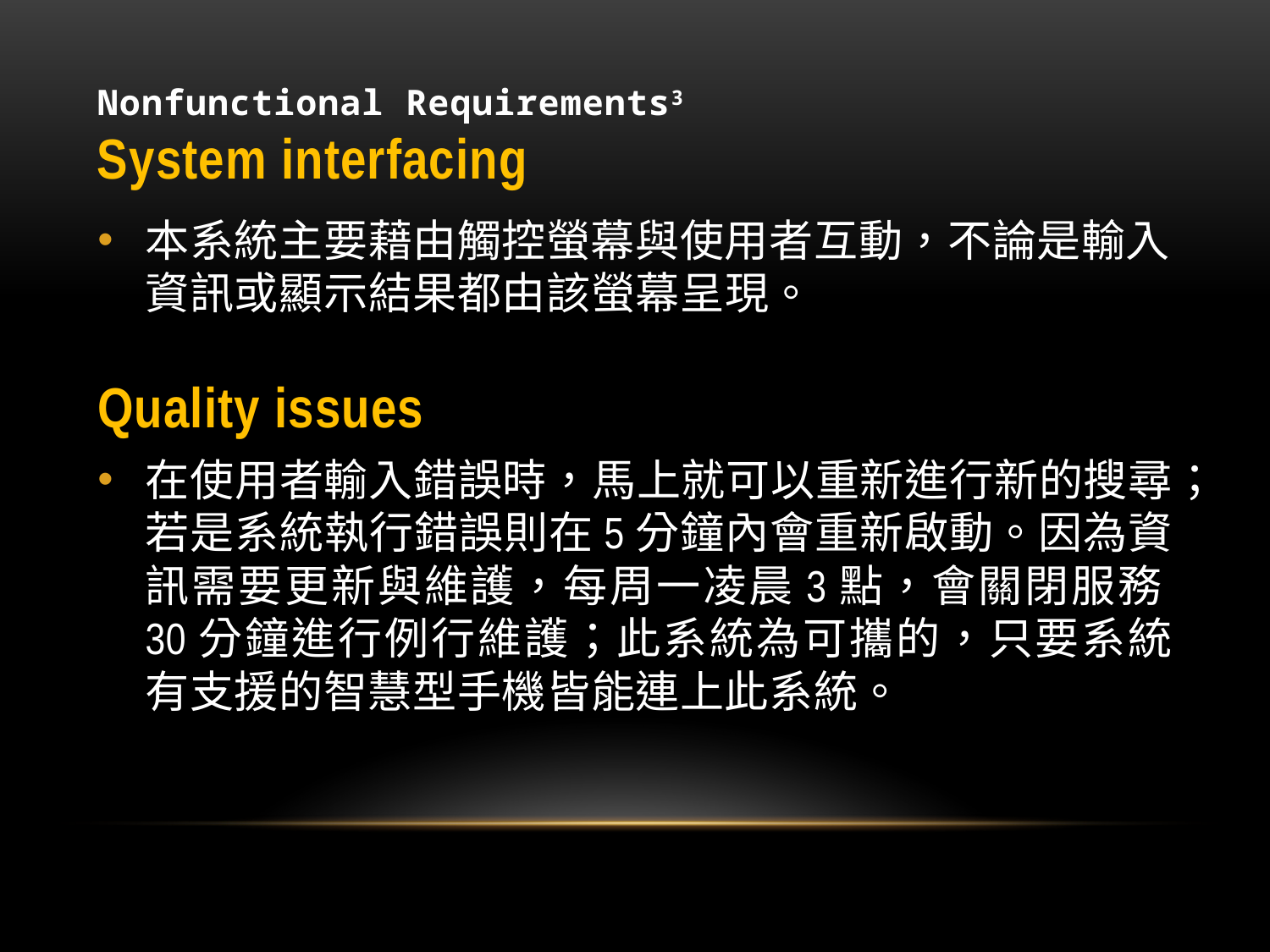

# Nonfunctional Requirements3 System interfacing
本系統主要藉由觸控螢幕與使用者互動，不論是輸入資訊或顯示結果都由該螢幕呈現。
Quality issues
在使用者輸入錯誤時，馬上就可以重新進行新的搜尋；若是系統執行錯誤則在5分鐘內會重新啟動。因為資訊需要更新與維護，每周一凌晨3點，會關閉服務30分鐘進行例行維護；此系統為可攜的，只要系統有支援的智慧型手機皆能連上此系統。